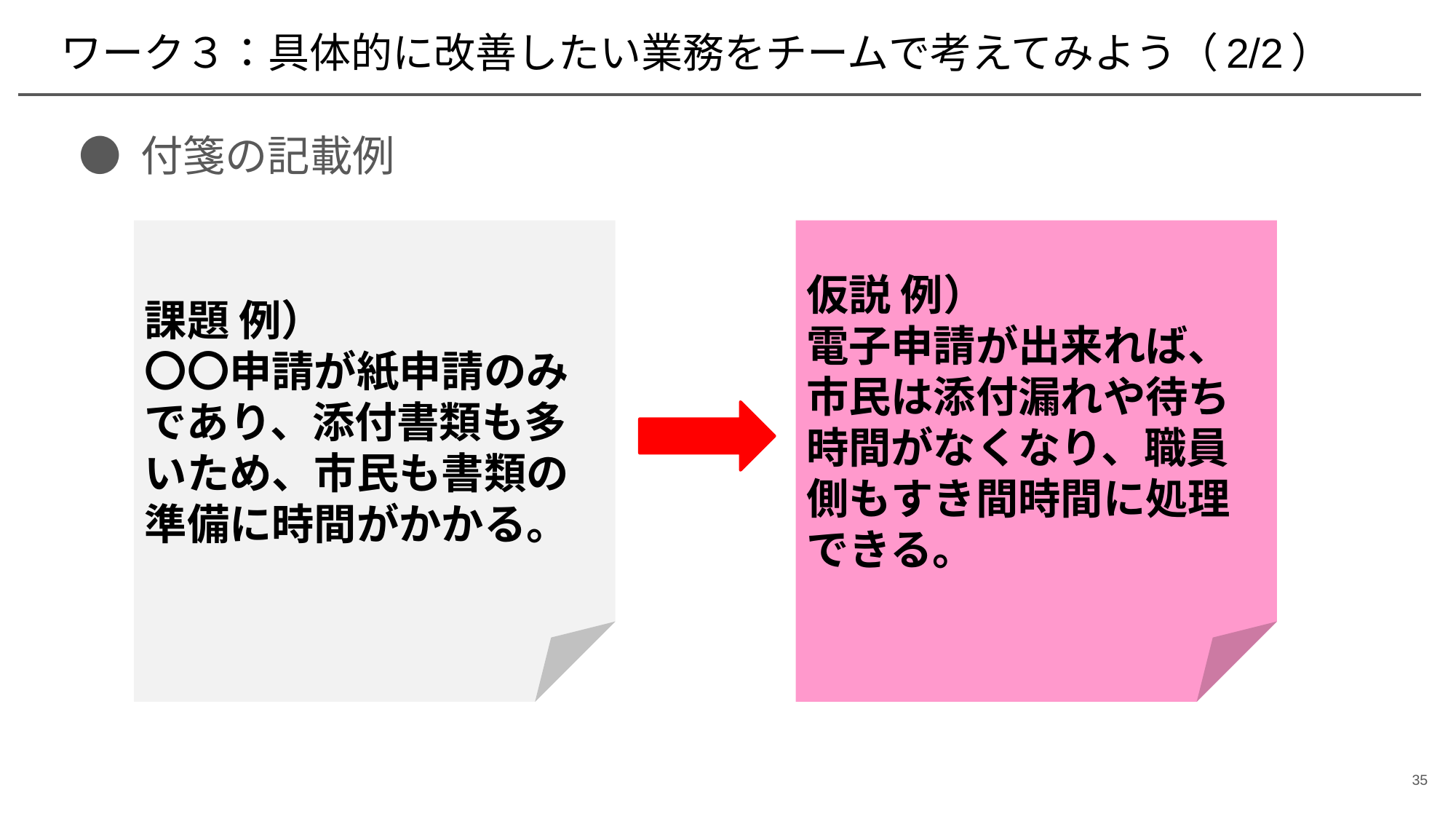

# ワーク３：具体的に改善したい業務をチームで考えてみよう（2/2）
● 付箋の記載例
課題 例）
〇〇申請が紙申請のみであり、添付書類も多いため、市民も書類の準備に時間がかかる。
仮説 例）
電子申請が出来れば、市民は添付漏れや待ち時間がなくなり、職員側もすき間時間に処理できる。

35